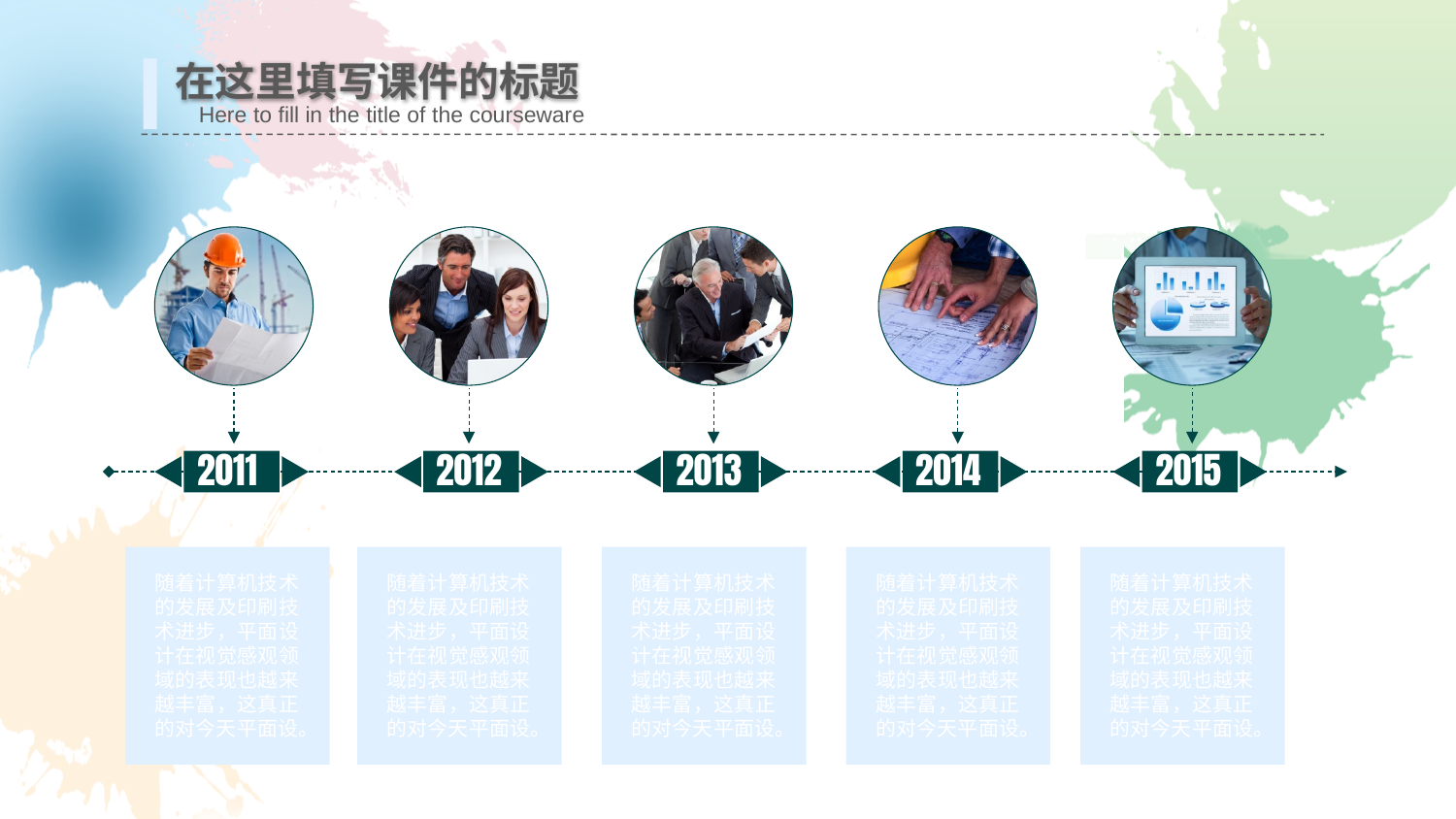

在这里填写课件的标题

Here to fill in the title of the courseware

2011

2012

2013

2014

2015

随着计算机技术的发展及印刷技术进步，平面设计在视觉感观领域的表现也越来越丰富，这真正的对今天平面设。

随着计算机技术的发展及印刷技术进步，平面设计在视觉感观领域的表现也越来越丰富，这真正的对今天平面设。

随着计算机技术的发展及印刷技术进步，平面设计在视觉感观领域的表现也越来越丰富，这真正的对今天平面设。

随着计算机技术的发展及印刷技术进步，平面设计在视觉感观领域的表现也越来越丰富，这真正的对今天平面设。

随着计算机技术的发展及印刷技术进步，平面设计在视觉感观领域的表现也越来越丰富，这真正的对今天平面设。